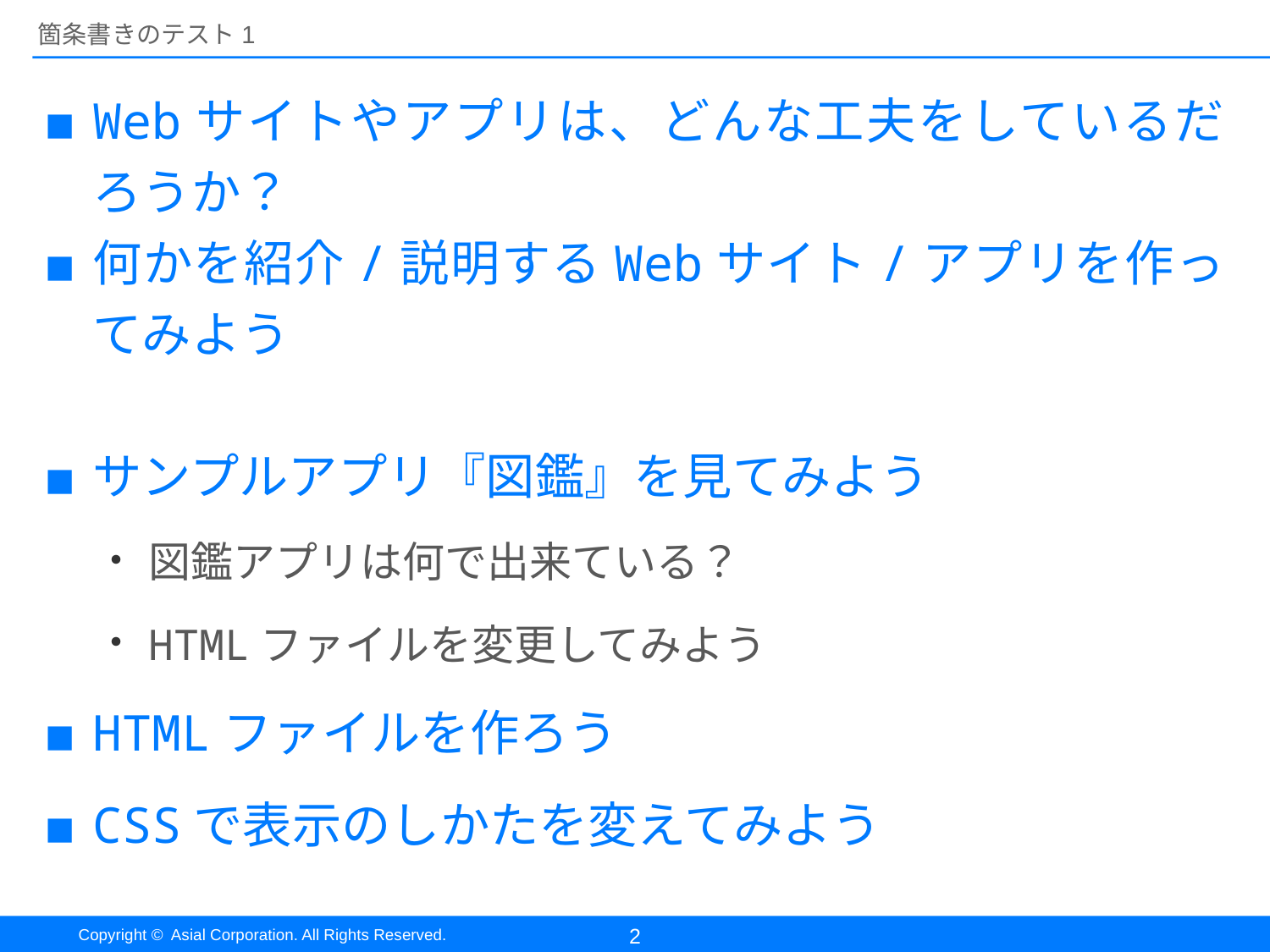

# 箇条書きのテスト1

Webサイトやアプリは、どんな工夫をしているだろうか？
何かを紹介/説明するWebサイト/アプリを作ってみよう

サンプルアプリ『図鑑』を見てみよう
図鑑アプリは何で出来ている？
HTMLファイルを変更してみよう
HTMLファイルを作ろう
CSSで表示のしかたを変えてみよう

2